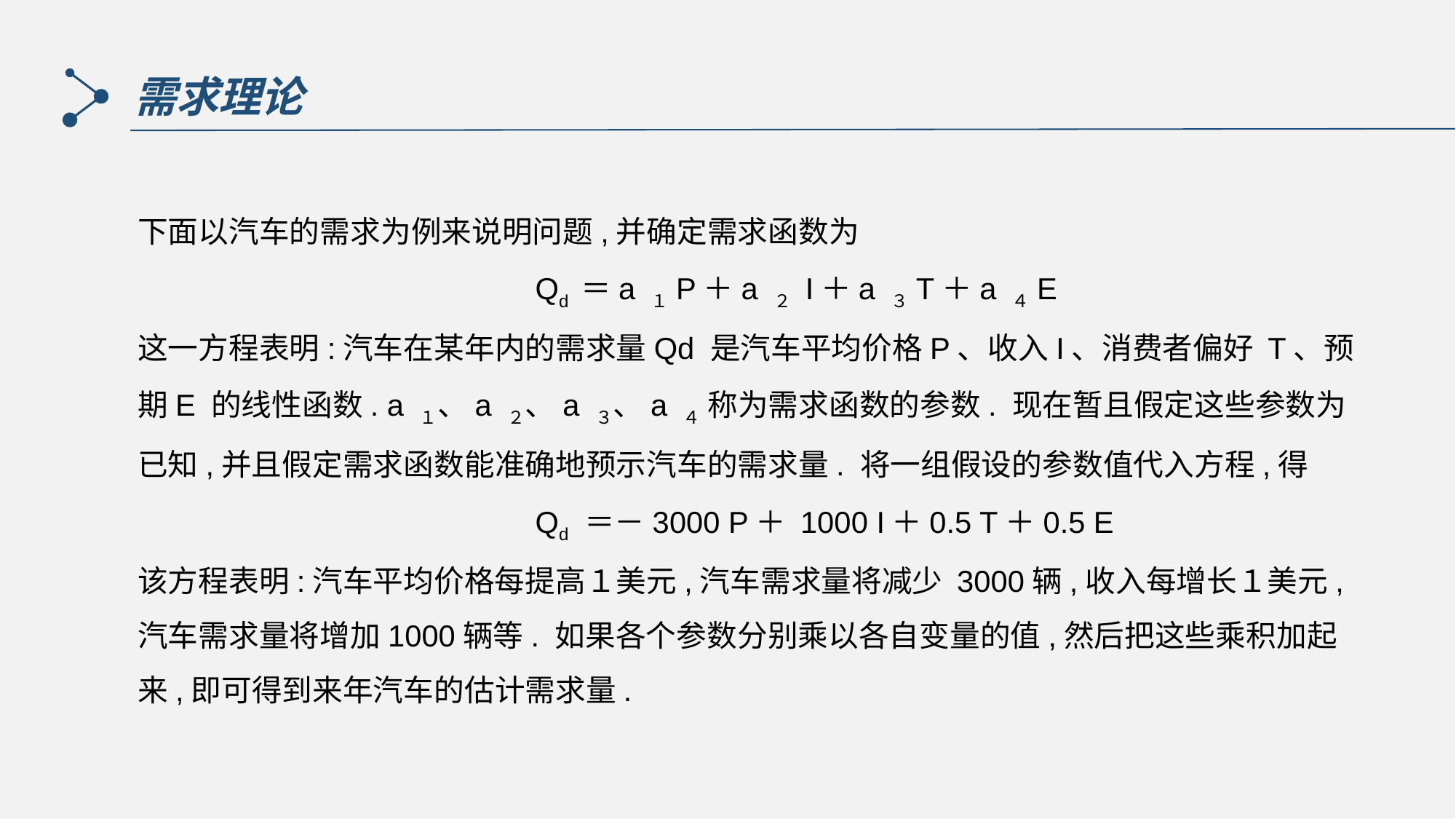

需求理论
下面以汽车的需求为例来说明问题,并确定需求函数为
                                                          Qd ＝a １P＋a ２ I＋a ３T＋a ４E
这一方程表明:汽车在某年内的需求量Qd 是汽车平均价格P、收入I、消费者偏好 T、预期E 的线性函数. a １、a ２、a ３、a ４ 称为需求函数的参数. 现在暂且假定这些参数为已知,并且假定需求函数能准确地预示汽车的需求量. 将一组假设的参数值代入方程,得
                                                          Qd ＝－3000 P＋ 1000 I＋0.5 T＋0.5 E
该方程表明:汽车平均价格每提高１美元,汽车需求量将减少 3000辆,收入每增长１美元,汽车需求量将增加1000辆等. 如果各个参数分别乘以各自变量的值,然后把这些乘积加起来,即可得到来年汽车的估计需求量.